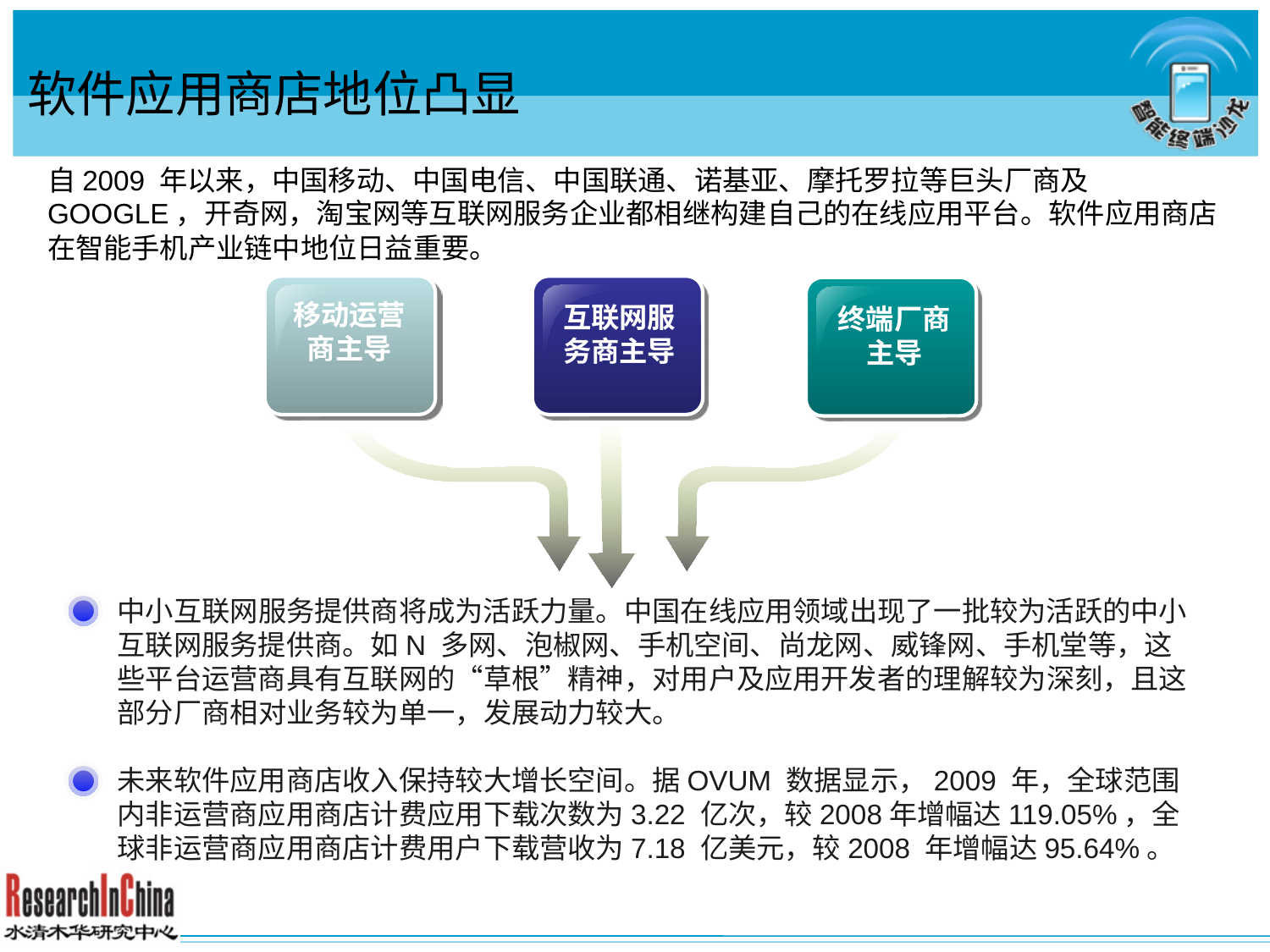

软件应用商店地位凸显
自2009 年以来，中国移动、中国电信、中国联通、诺基亚、摩托罗拉等巨头厂商及GOOGLE，开奇网，淘宝网等互联网服务企业都相继构建自己的在线应用平台。软件应用商店在智能手机产业链中地位日益重要。

移动运营商主导
互联网服务商主导
终端厂商
主导

中小互联网服务提供商将成为活跃力量。中国在线应用领域出现了一批较为活跃的中小互联网服务提供商。如N 多网、泡椒网、手机空间、尚龙网、威锋网、手机堂等，这些平台运营商具有互联网的“草根”精神，对用户及应用开发者的理解较为深刻，且这部分厂商相对业务较为单一，发展动力较大。

未来软件应用商店收入保持较大增长空间。据OVUM 数据显示，2009 年，全球范围内非运营商应用商店计费应用下载次数为3.22 亿次，较2008年增幅达119.05%，全球非运营商应用商店计费用户下载营收为7.18 亿美元，较2008 年增幅达95.64%。